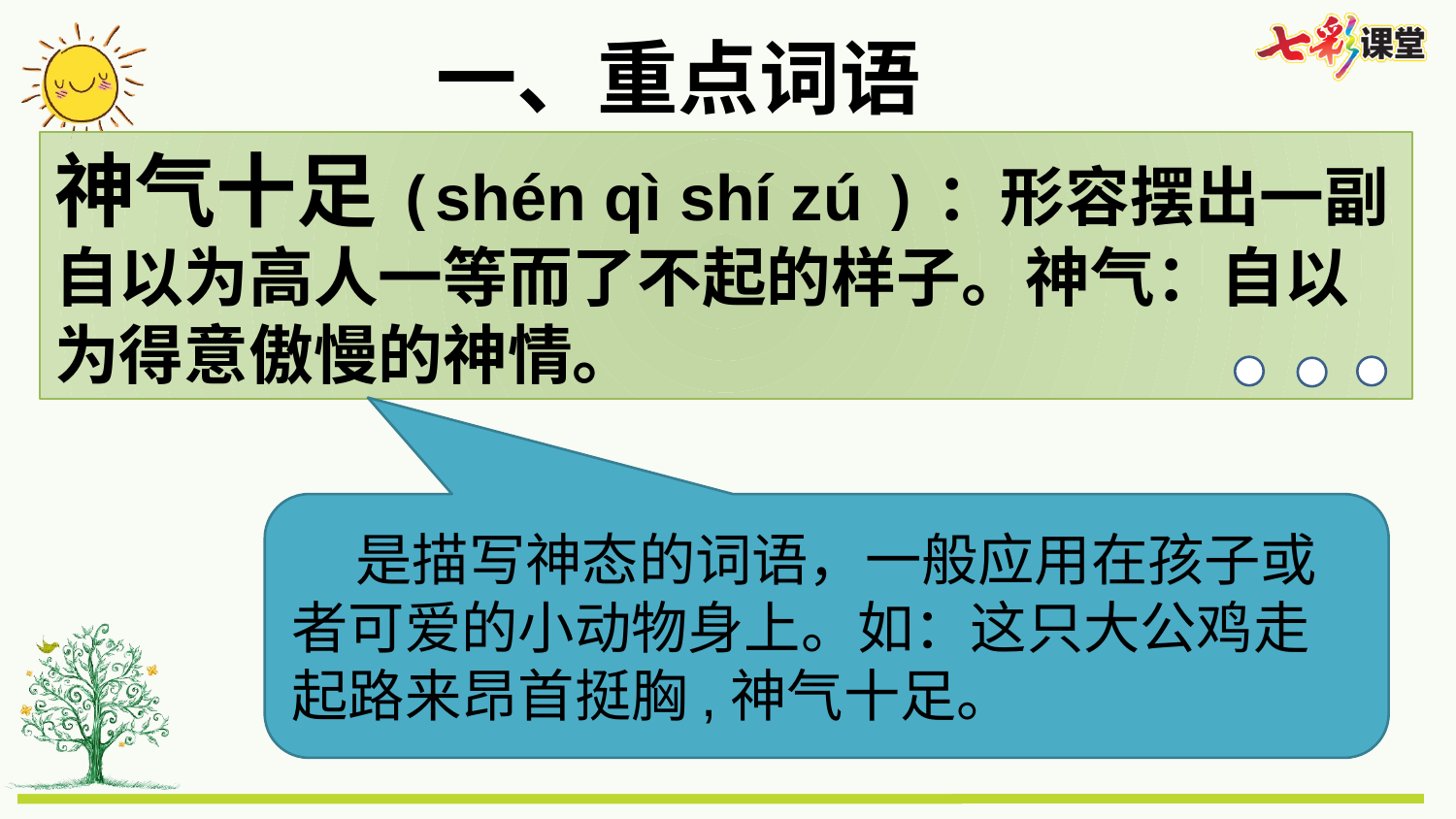

一、重点词语
神气十足(shén qì shí zú )：形容摆出一副自以为高人一等而了不起的样子。神气：自以为得意傲慢的神情。

    是描写神态的词语，一般应用在孩子或者可爱的小动物身上。如：这只大公鸡走起路来昂首挺胸,神气十足。